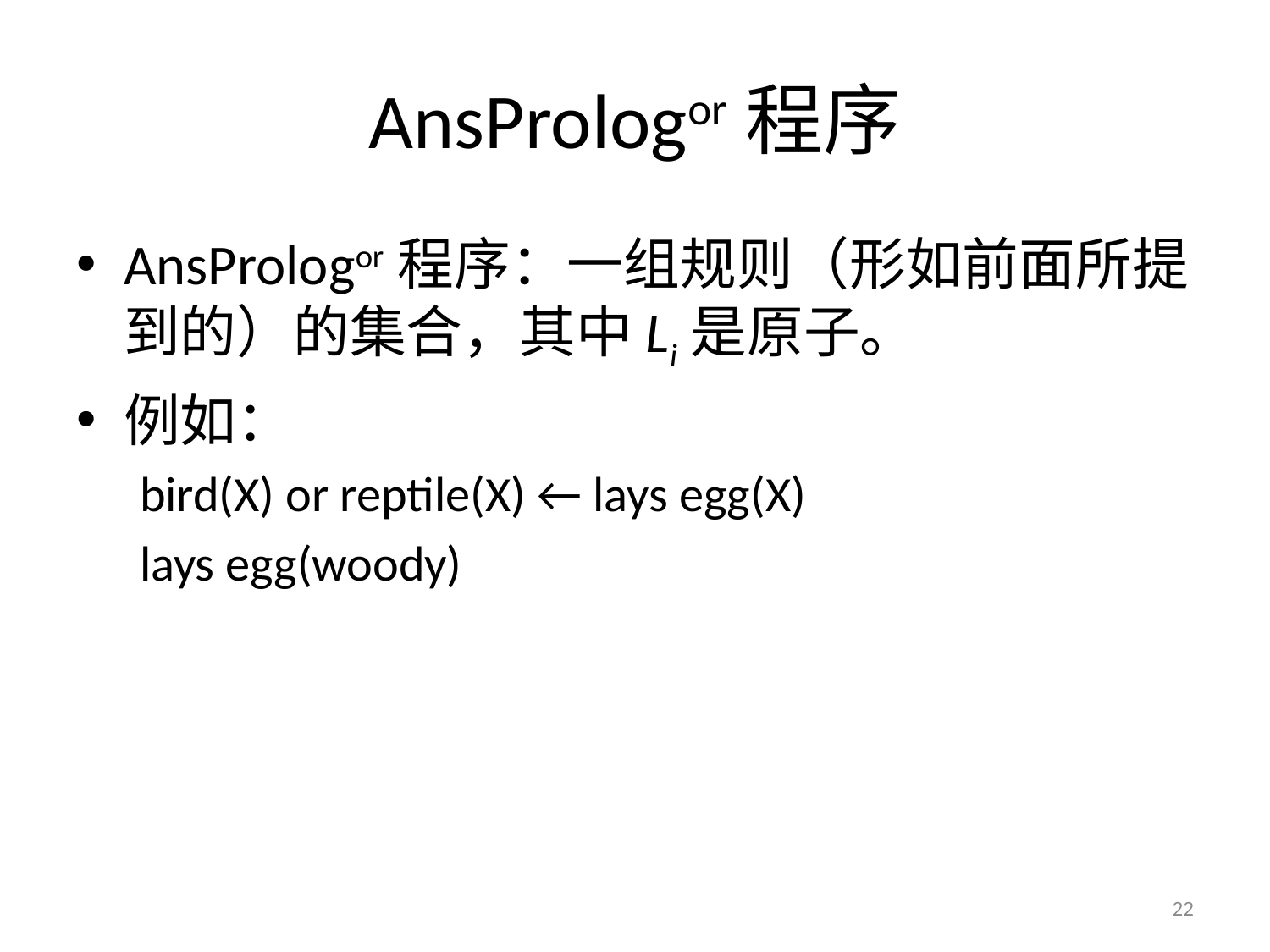

# AnsPrologor程序
AnsPrologor程序：一组规则（形如前面所提到的）的集合，其中Li是原子。
例如：
bird(X) or reptile(X) ← lays egg(X)
lays egg(woody)

22